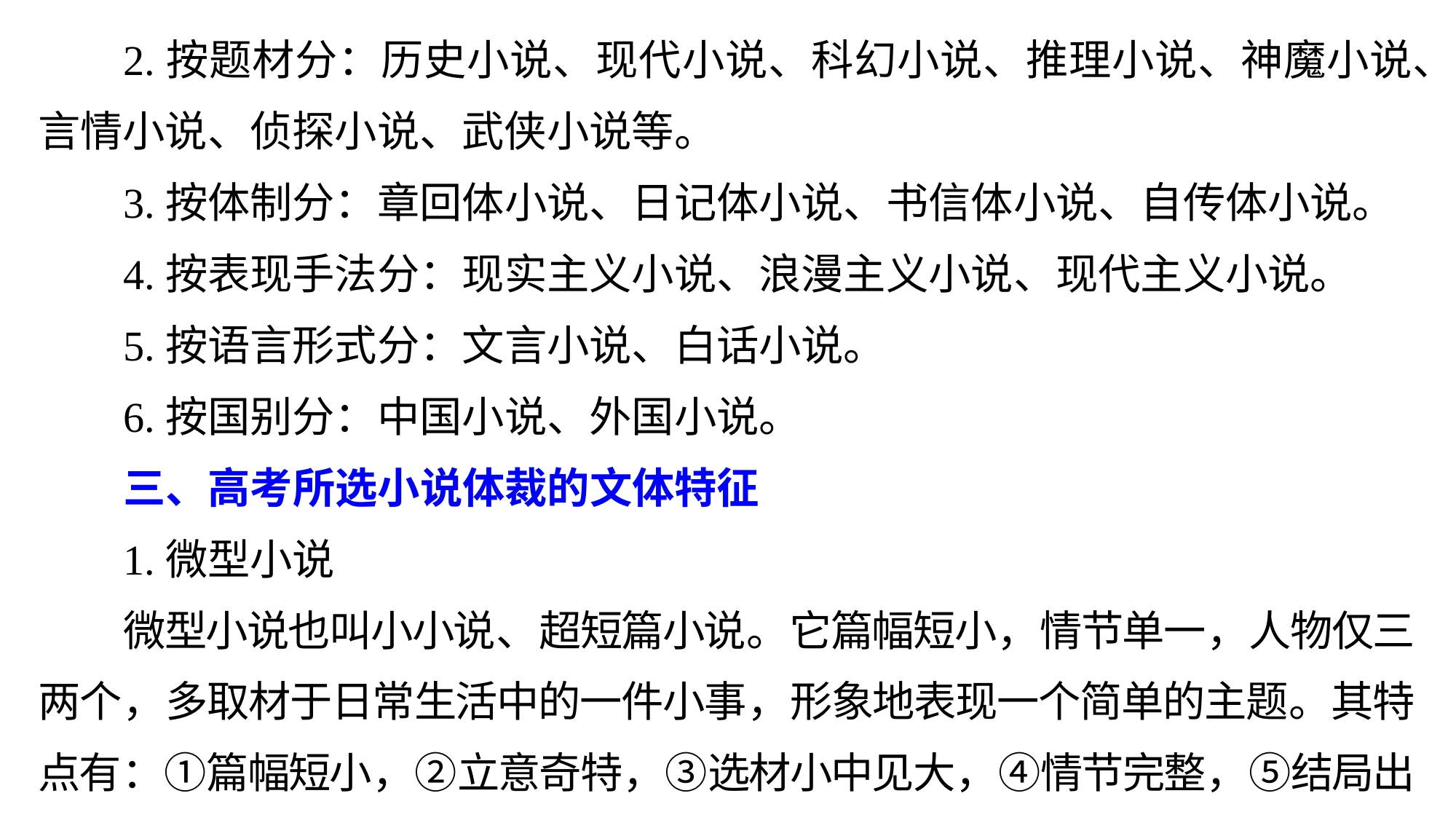

2.按题材分：历史小说、现代小说、科幻小说、推理小说、神魔小说、言情小说、侦探小说、武侠小说等。
3.按体制分：章回体小说、日记体小说、书信体小说、自传体小说。
4.按表现手法分：现实主义小说、浪漫主义小说、现代主义小说。
5.按语言形式分：文言小说、白话小说。
6.按国别分：中国小说、外国小说。
三、高考所选小说体裁的文体特征
1.微型小说
微型小说也叫小小说、超短篇小说。它篇幅短小，情节单一，人物仅三两个，多取材于日常生活中的一件小事，形象地表现一个简单的主题。其特点有：①篇幅短小，②立意奇特，③选材小中见大，④情节完整，⑤结局出人意料。